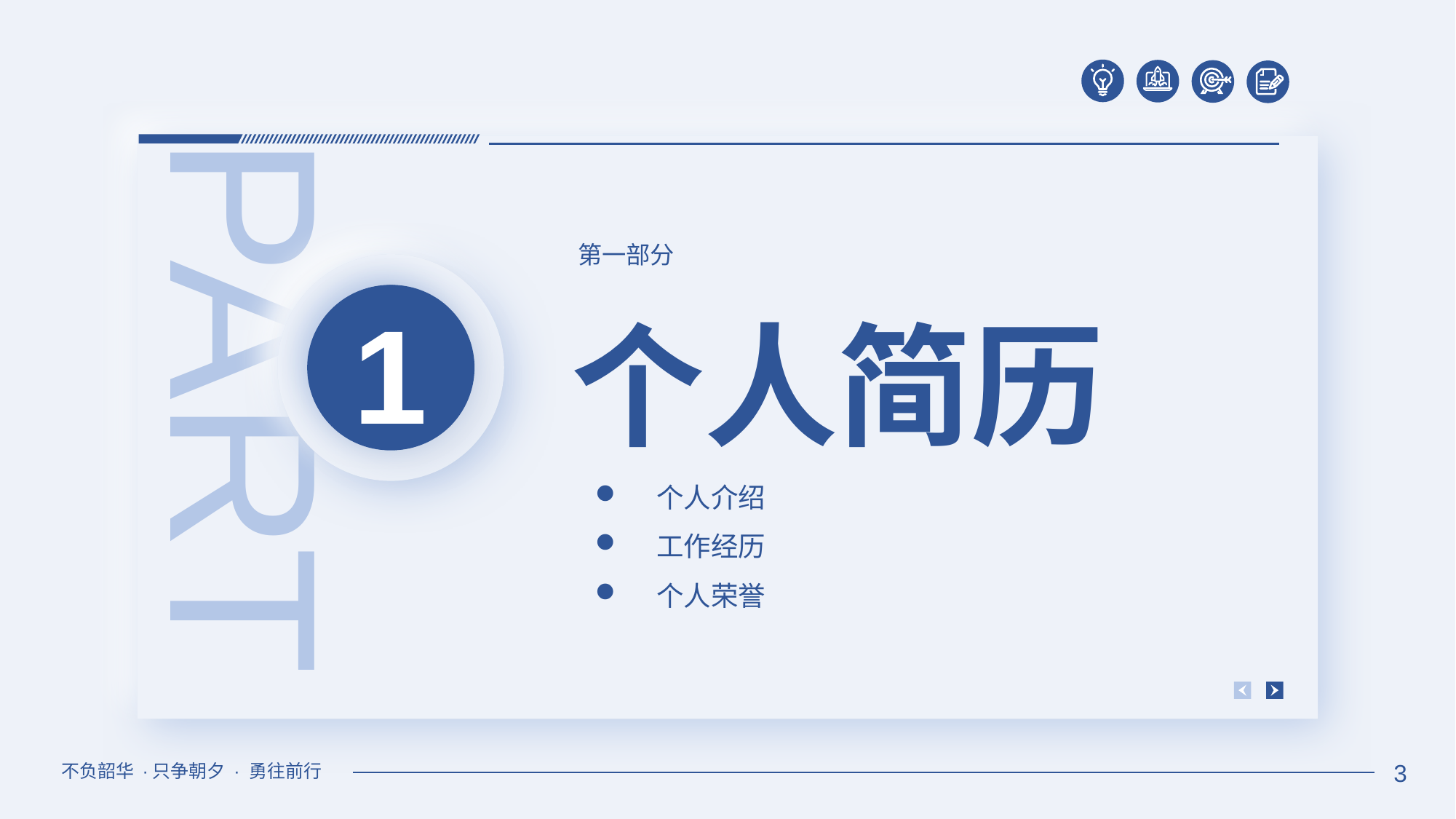

PART

第一部分

1
个人简历
个人介绍
工作经历
个人荣誉

不负韶华 ·只争朝夕 · 勇往前行